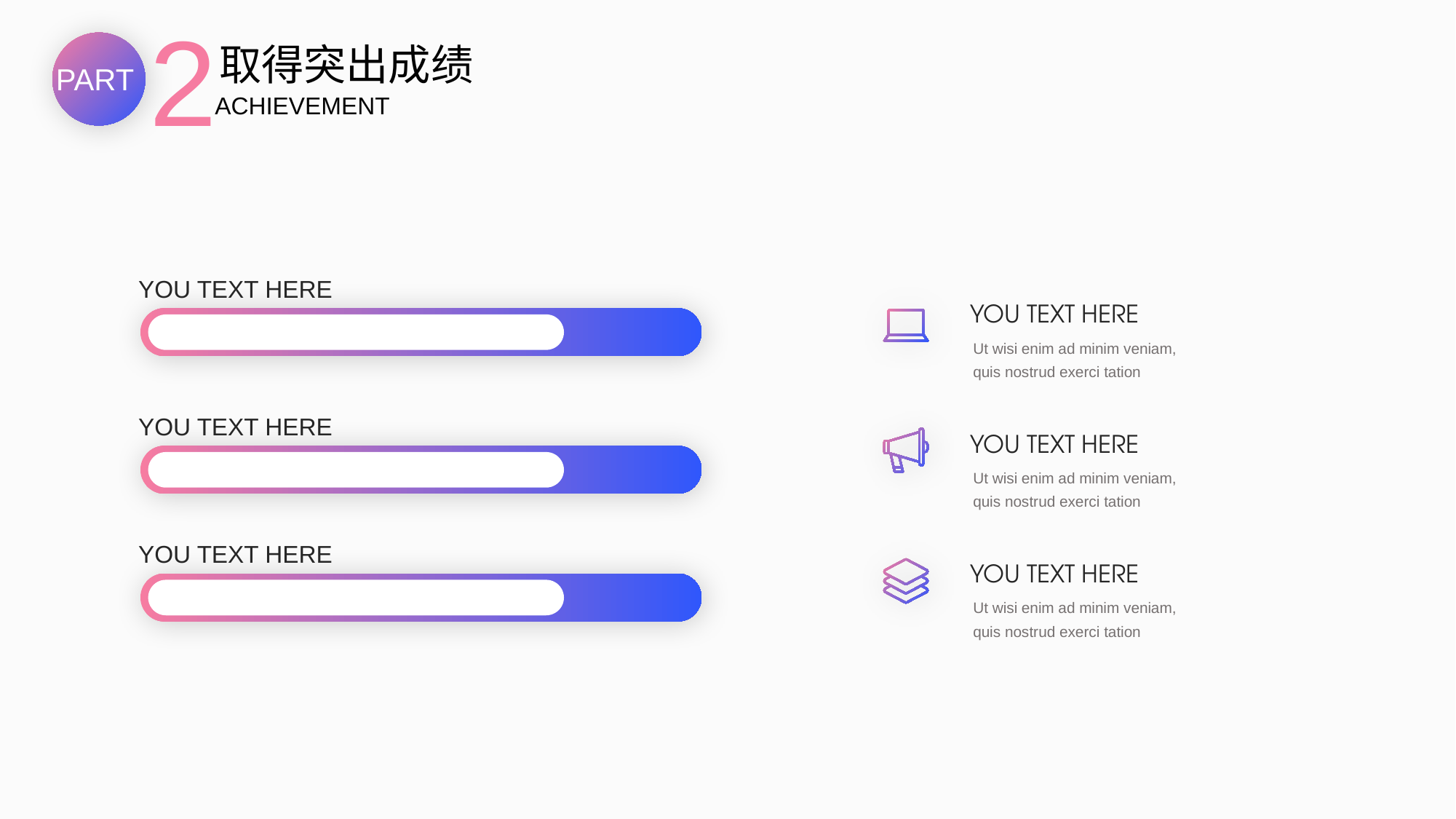

2

取得突出成绩
PART
ACHIEVEMENT
YOU TEXT HERE
YOU TEXT HERE

Ut wisi enim ad minim veniam, quis nostrud exerci tation
YOU TEXT HERE
YOU TEXT HERE

Ut wisi enim ad minim veniam, quis nostrud exerci tation
YOU TEXT HERE
YOU TEXT HERE

Ut wisi enim ad minim veniam, quis nostrud exerci tation